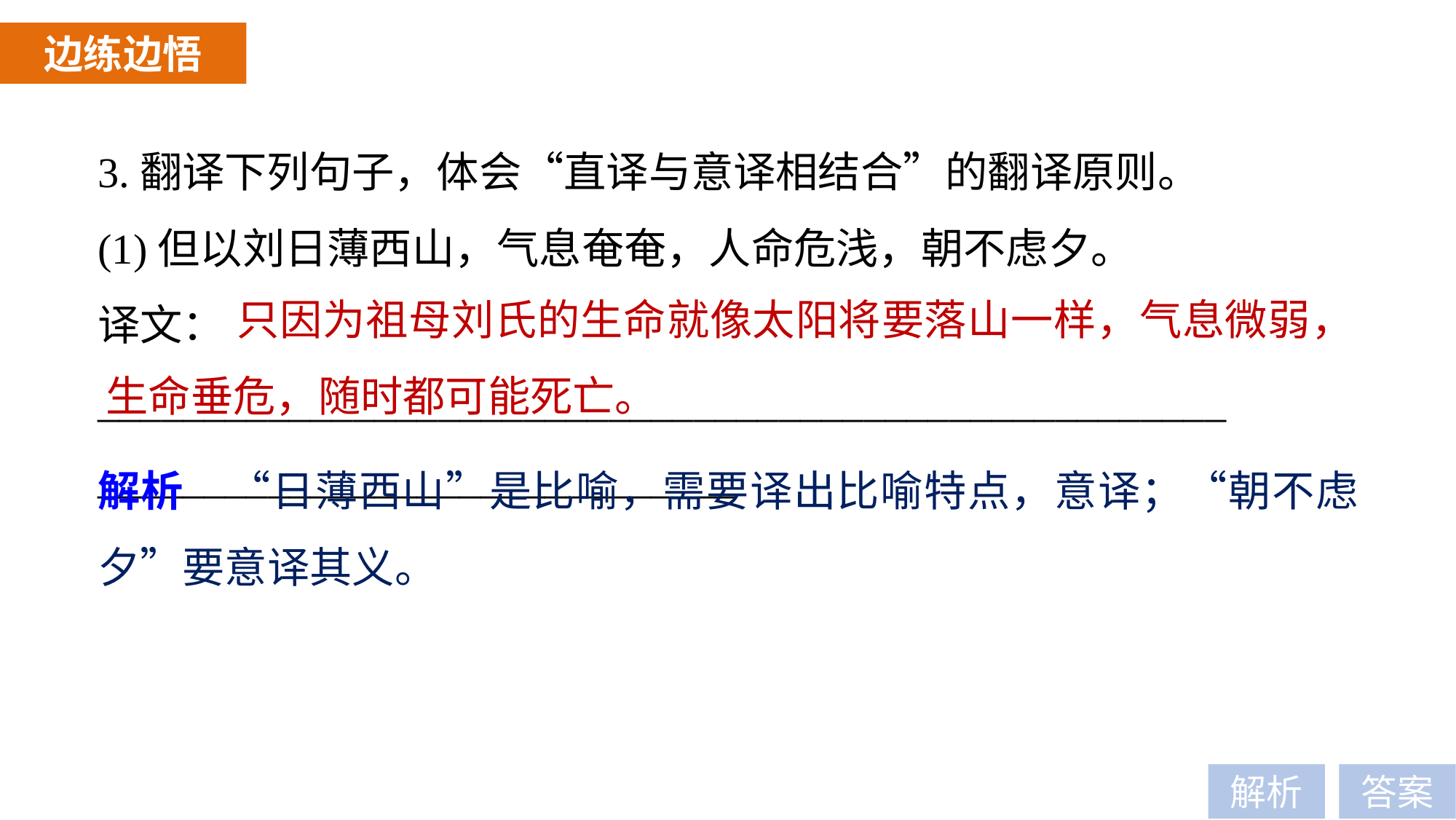

边练边悟
3.翻译下列句子，体会“直译与意译相结合”的翻译原则。
(1)但以刘日薄西山，气息奄奄，人命危浅，朝不虑夕。
译文：_____________________________________________________
______________________________
            只因为祖母刘氏的生命就像太阳将要落山一样，气息微弱，生命垂危，随时都可能死亡。
解析　“日薄西山”是比喻，需要译出比喻特点，意译；“朝不虑夕”要意译其义。
解析
答案